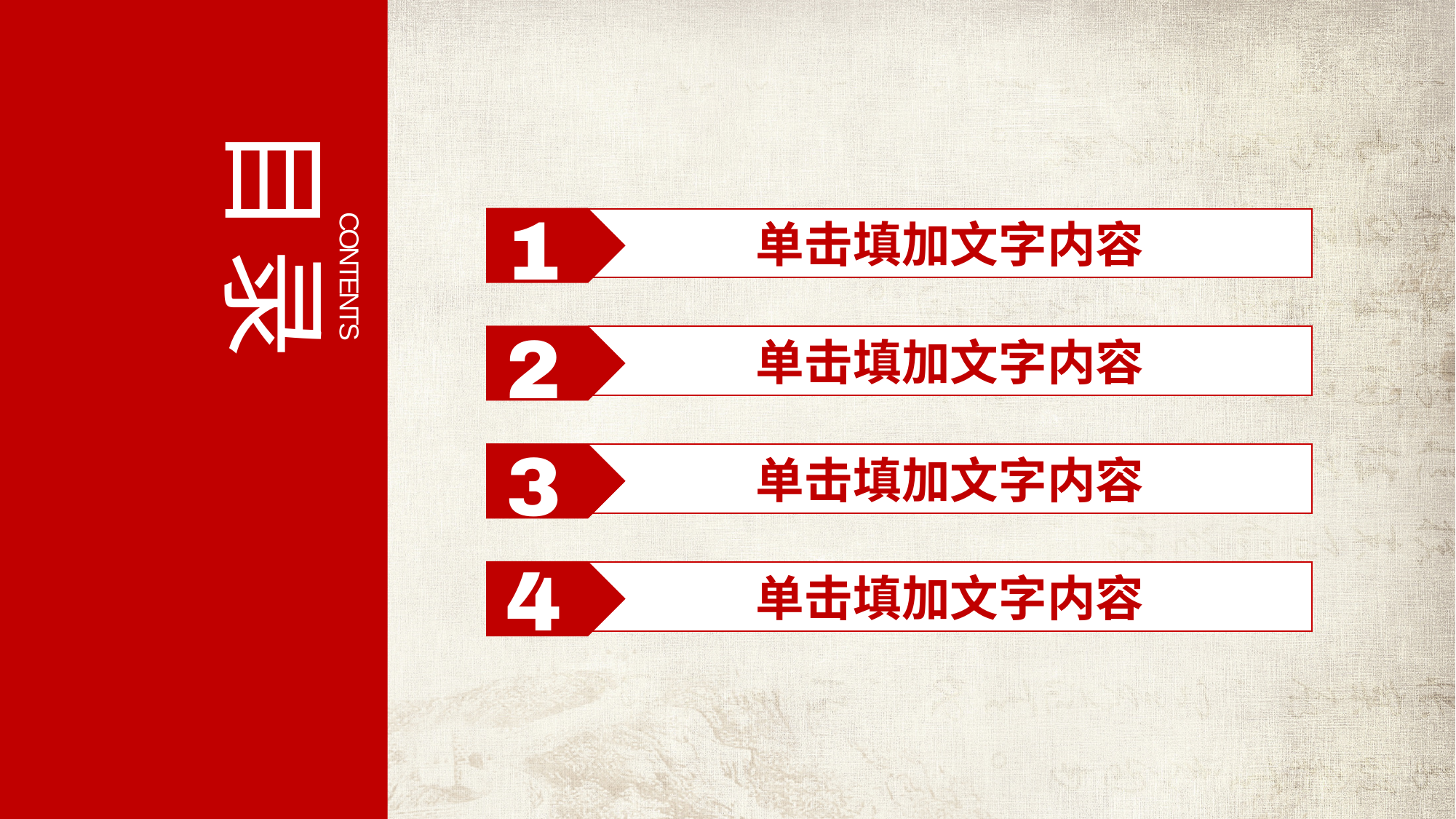

目录
CONTENTS
1

单击填加文字内容
2

单击填加文字内容
3

单击填加文字内容
4

单击填加文字内容